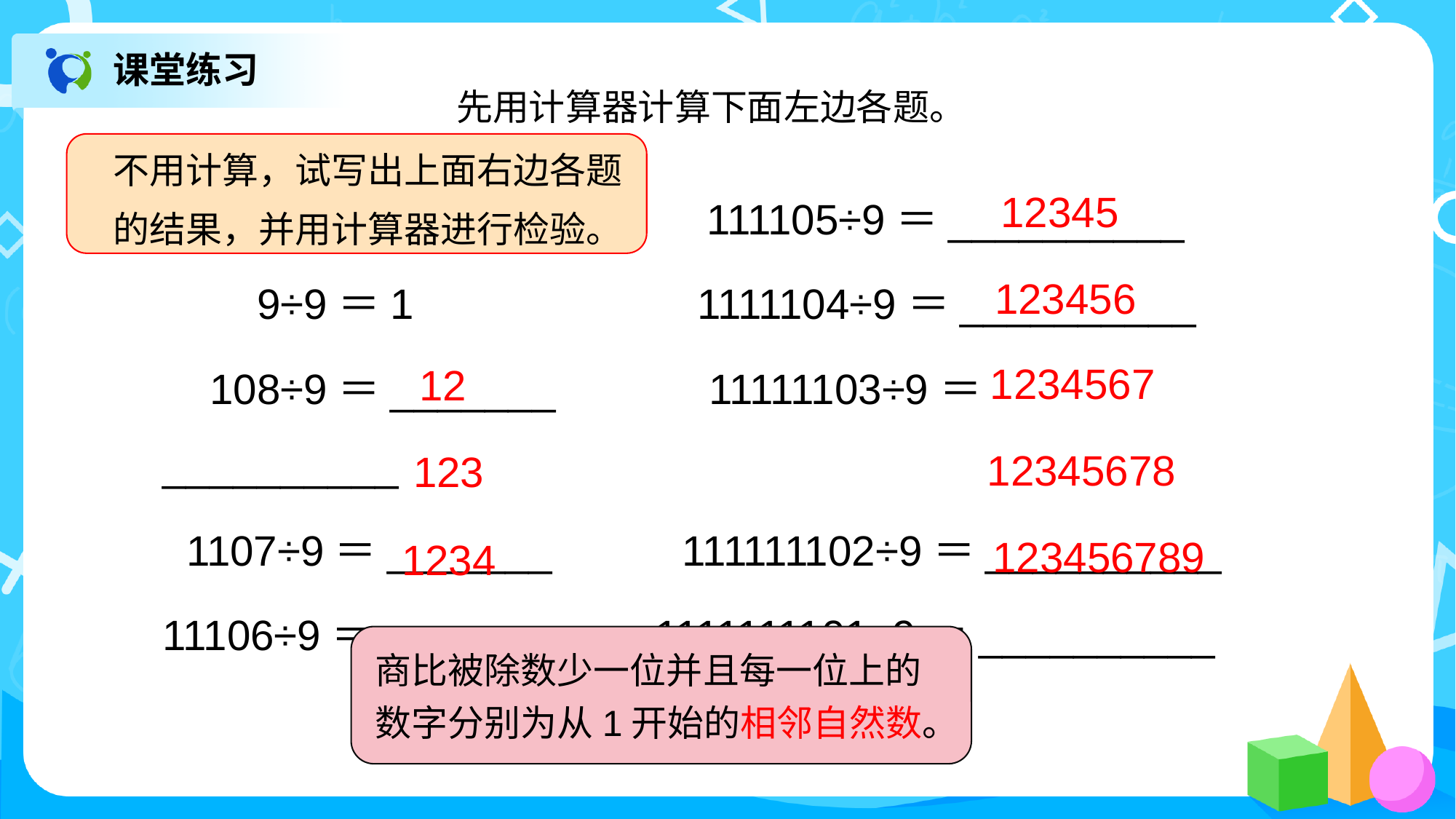

课堂练习
先用计算器计算下面左边各题。

不用计算，试写出上面右边各题
的结果，并用计算器进行检验。
                                              111105÷9＝__________
        9÷9＝1                        1111104÷9＝__________
    108÷9＝_______             11111103÷9＝__________
  1107÷9＝_______           111111102÷9＝__________
11106÷9＝_______         1111111101÷9＝__________
12345
123456
1234567
12
12345678
123
123456789
1234

商比被除数少一位并且每一位上的
数字分别为从1开始的相邻自然数。